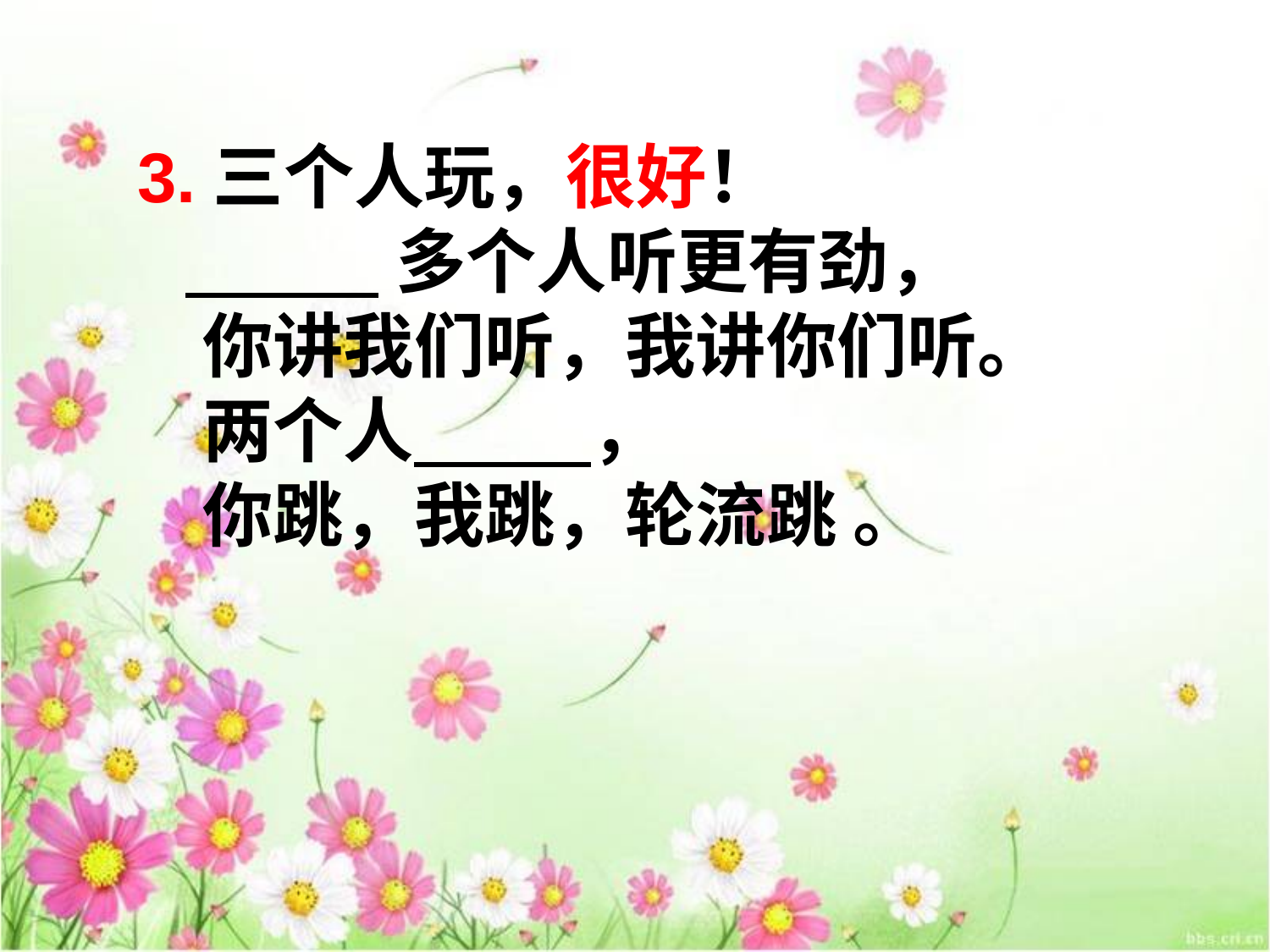

3.三个人玩，很好！
               多个人听更有劲，
   你讲我们听，我讲你们听。
   两个人           ，
   你跳，我跳，轮流跳 。